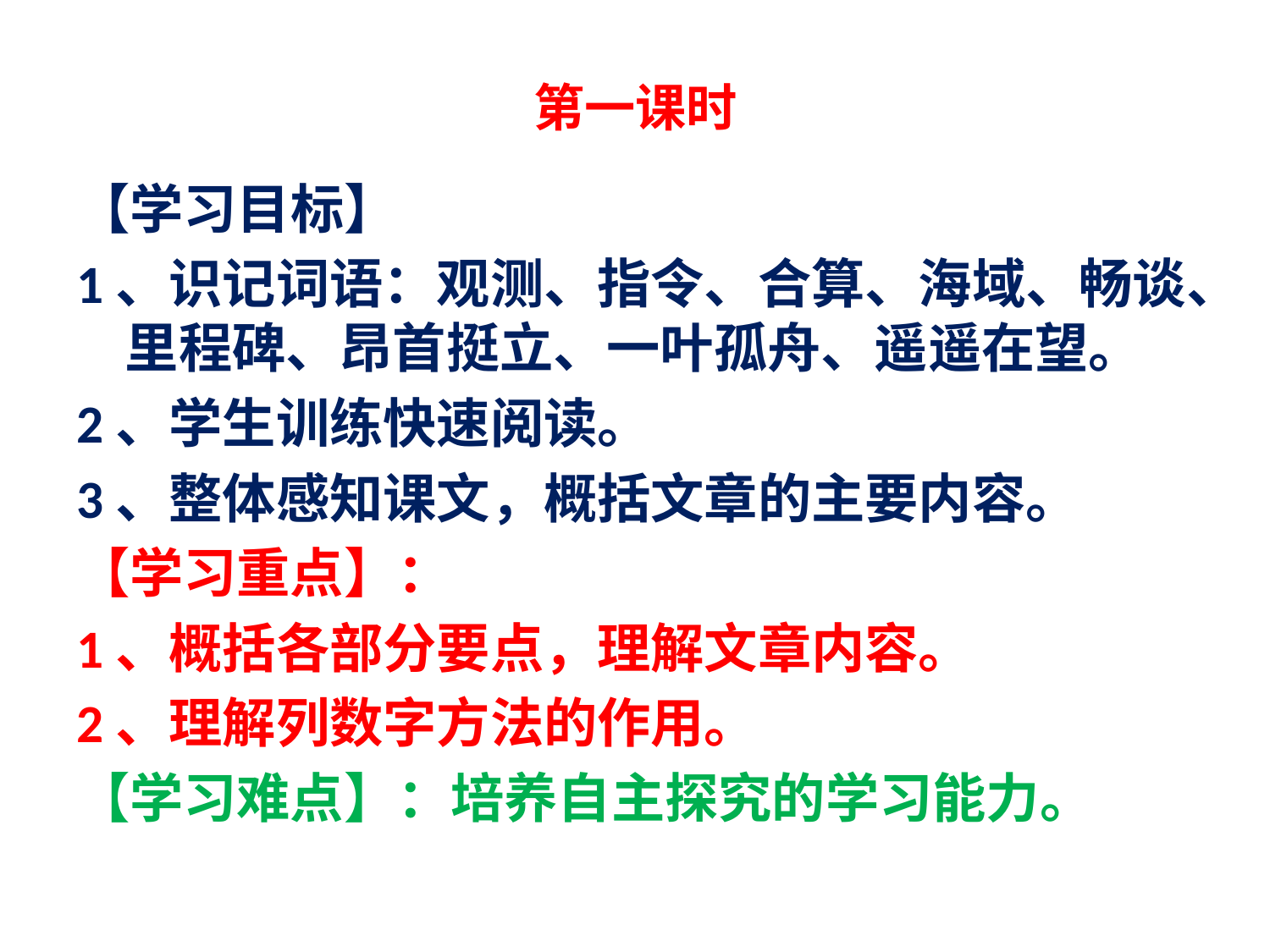

# 第一课时
【学习目标】
1、识记词语：观测、指令、合算、海域、畅谈、里程碑、昂首挺立、一叶孤舟、遥遥在望。
2、学生训练快速阅读。
3、整体感知课文，概括文章的主要内容。
【学习重点】：
1、概括各部分要点，理解文章内容。
2、理解列数字方法的作用。
【学习难点】：培养自主探究的学习能力。